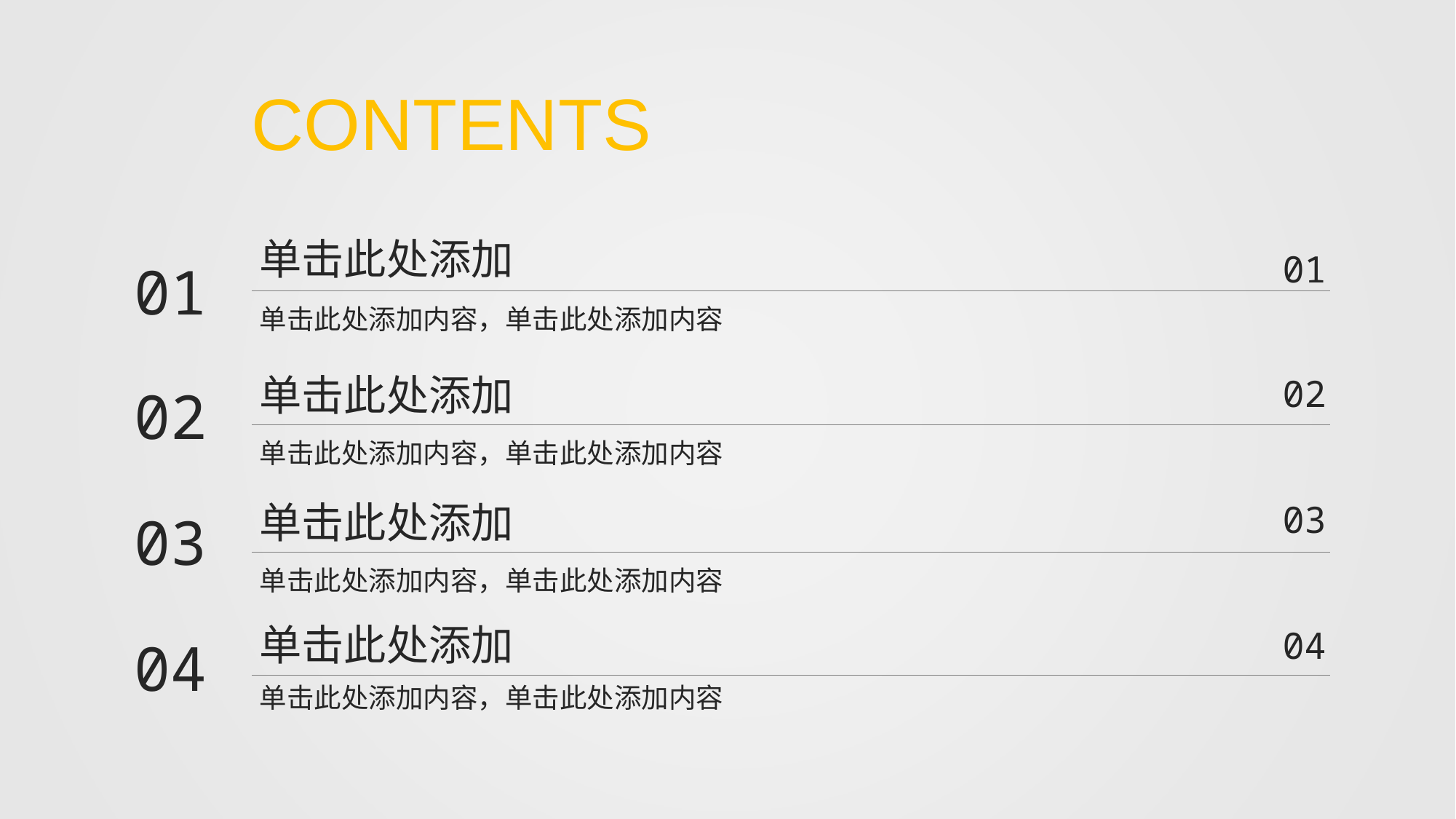

CONTENTS
单击此处添加
01
01
单击此处添加内容，单击此处添加内容
单击此处添加
02
02
单击此处添加内容，单击此处添加内容
单击此处添加
03
03
单击此处添加内容，单击此处添加内容
单击此处添加
04
04
单击此处添加内容，单击此处添加内容